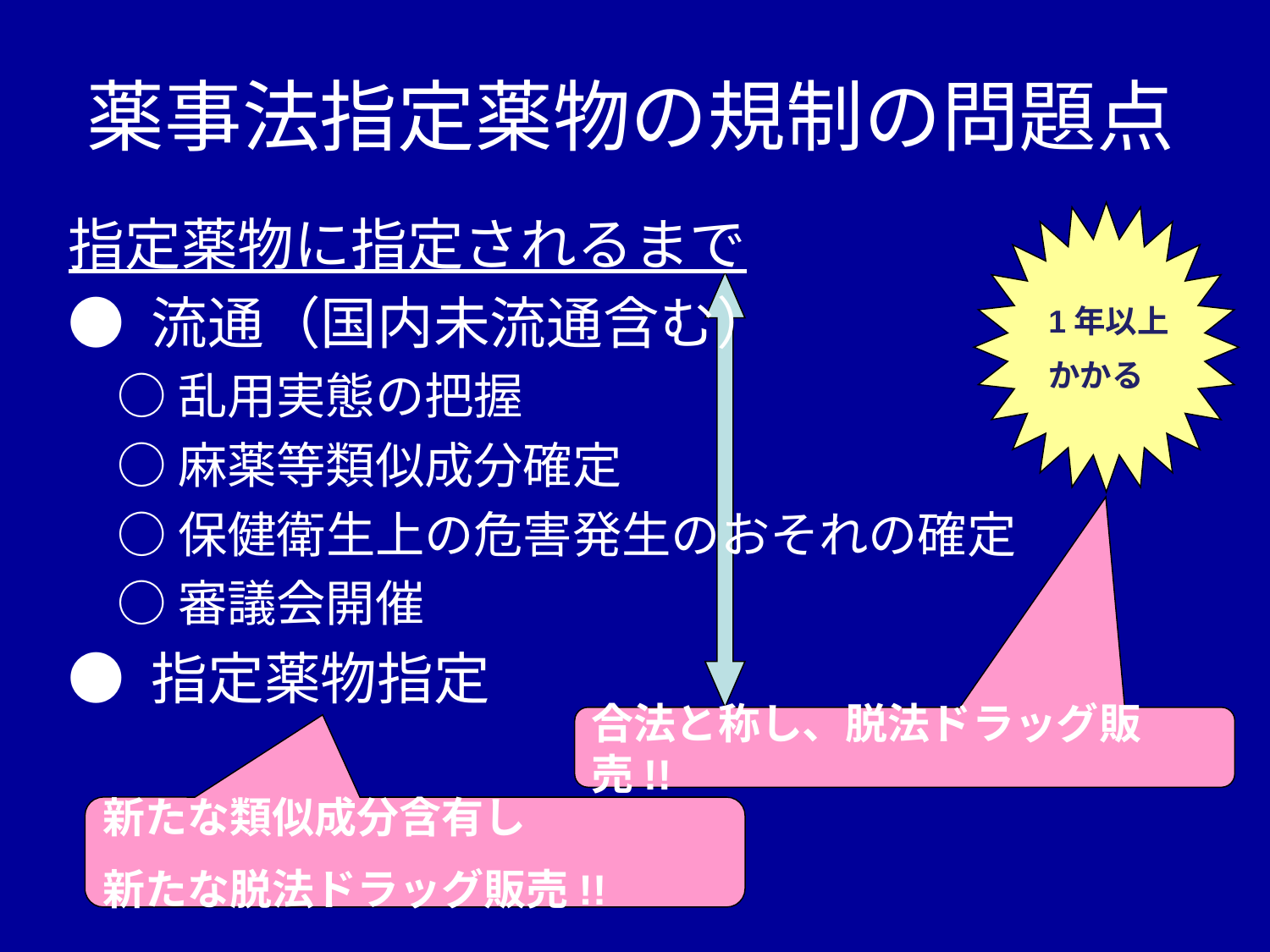

# 薬事法指定薬物の規制の問題点
指定薬物に指定されるまで
● 流通（国内未流通含む）
　○ 乱用実態の把握
　○ 麻薬等類似成分確定
　○ 保健衛生上の危害発生のおそれの確定
　○ 審議会開催
● 指定薬物指定
1年以上
かかる

合法と称し、脱法ドラッグ販売!!
新たな類似成分含有し
新たな脱法ドラッグ販売!!